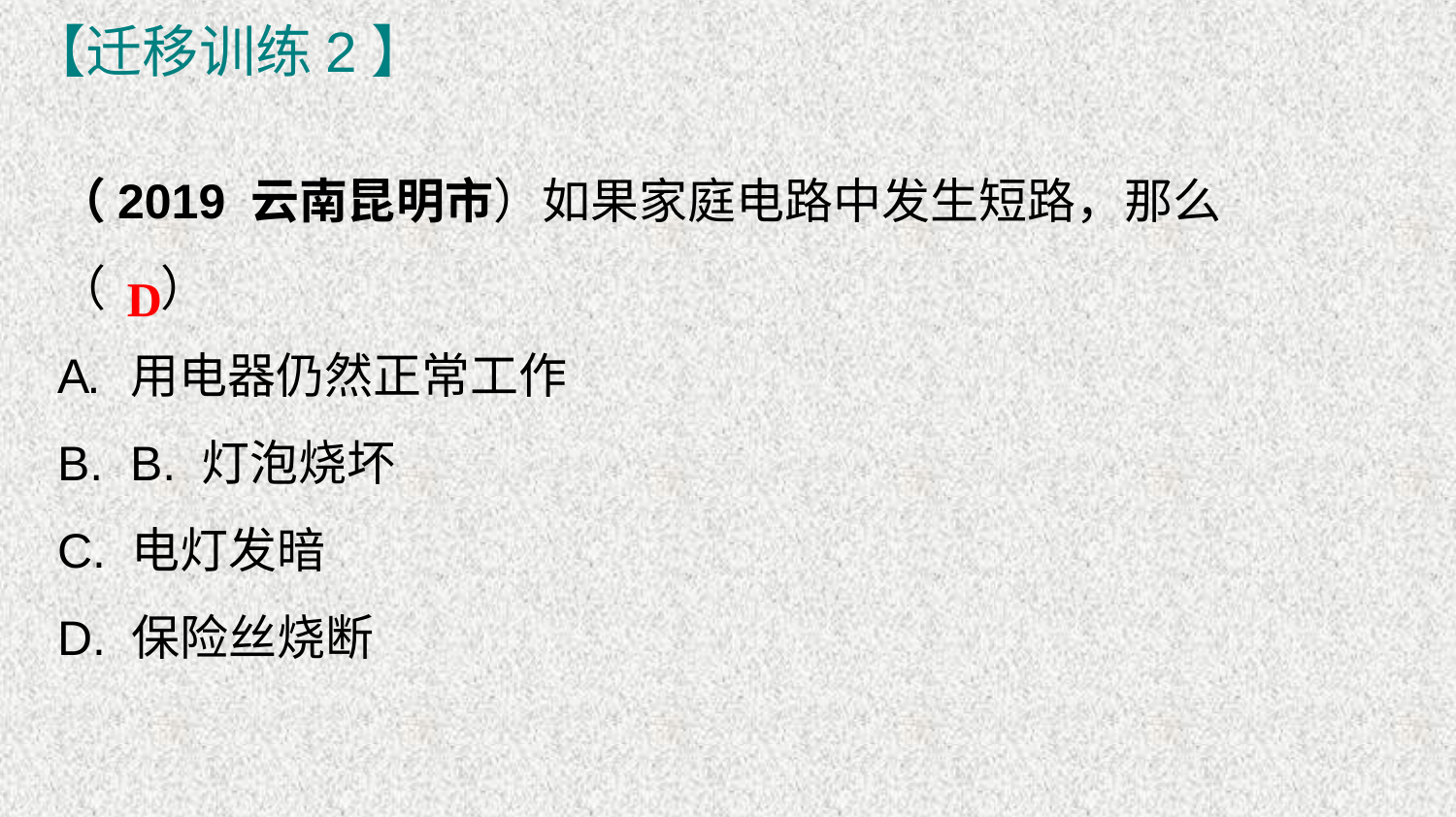

【迁移训练2】
（2019 云南昆明市）如果家庭电路中发生短路，那么（     ）
用电器仍然正常工作
B. 灯泡烧坏
C. 电灯发暗
D. 保险丝烧断
D